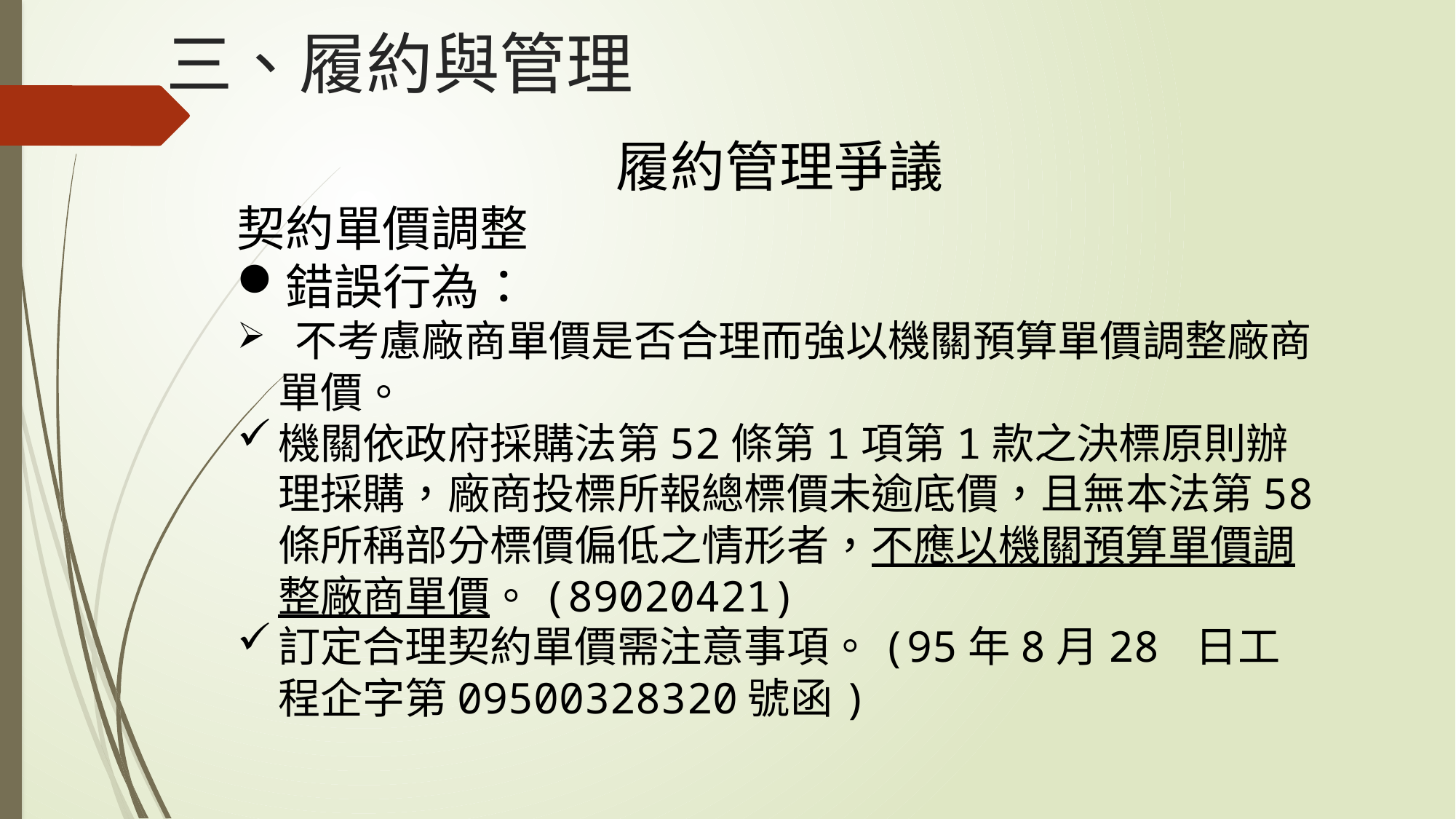

# 三、履約與管理
履約管理爭議
契約單價調整
錯誤行為：
 不考慮廠商單價是否合理而強以機關預算單價調整廠商單價。
機關依政府採購法第52條第1項第1款之決標原則辦理採購，廠商投標所報總標價未逾底價，且無本法第58條所稱部分標價偏低之情形者，不應以機關預算單價調整廠商單價。(89020421)
訂定合理契約單價需注意事項。(95年8月28 日工程企字第09500328320號函)